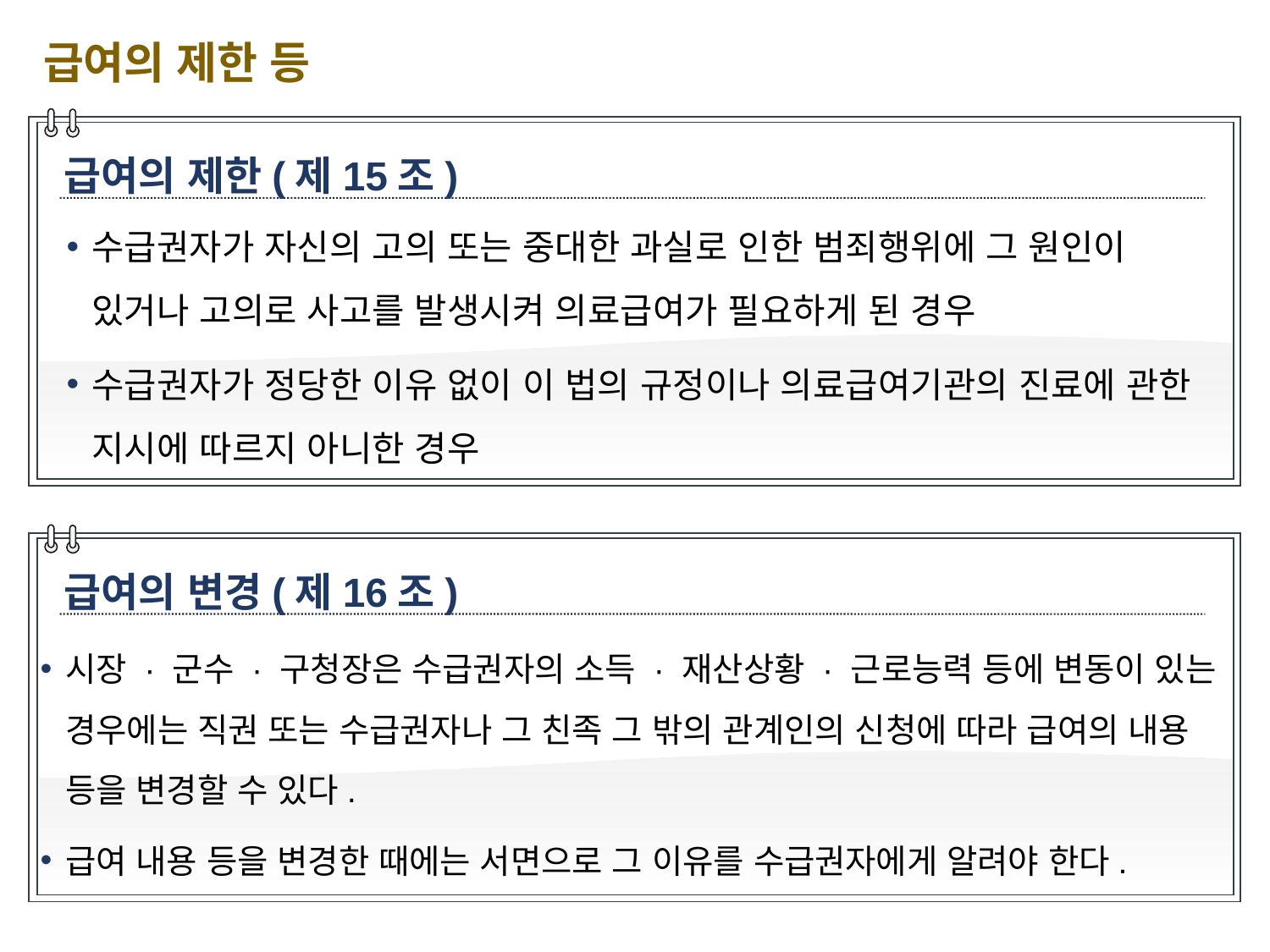

급여의 제한 등

급여의 제한(제15조)
수급권자가 자신의 고의 또는 중대한 과실로 인한 범죄행위에 그 원인이 있거나 고의로 사고를 발생시켜 의료급여가 필요하게 된 경우
수급권자가 정당한 이유 없이 이 법의 규정이나 의료급여기관의 진료에 관한 지시에 따르지 아니한 경우

급여의 변경(제16조)

시장 · 군수 · 구청장은 수급권자의 소득 · 재산상황 · 근로능력 등에 변동이 있는 경우에는 직권 또는 수급권자나 그 친족 그 밖의 관계인의 신청에 따라 급여의 내용 등을 변경할 수 있다.
급여 내용 등을 변경한 때에는 서면으로 그 이유를 수급권자에게 알려야 한다.